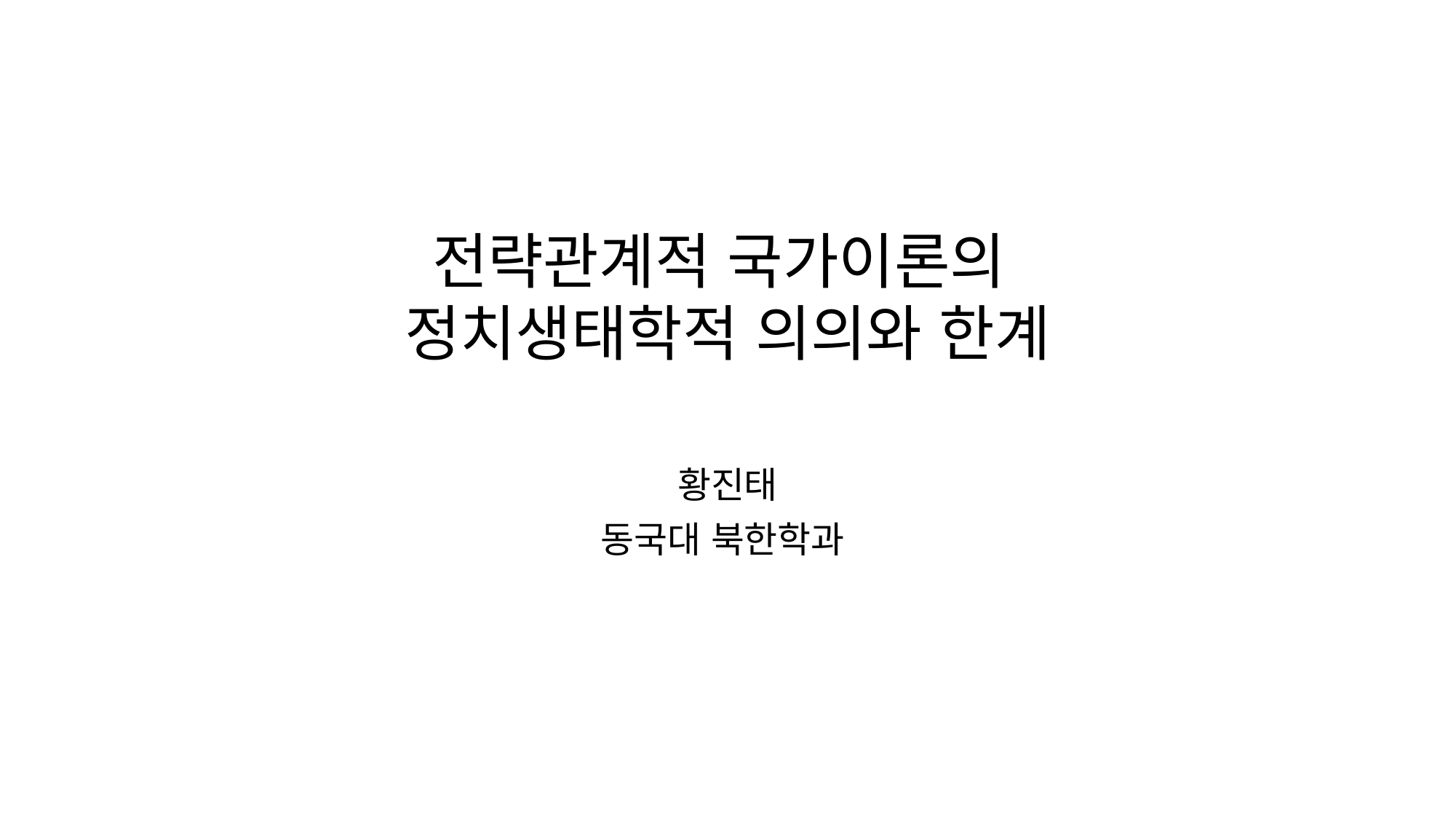

# 전략관계적 국가이론의 정치생태학적 의의와 한계
황진태
동국대 북한학과